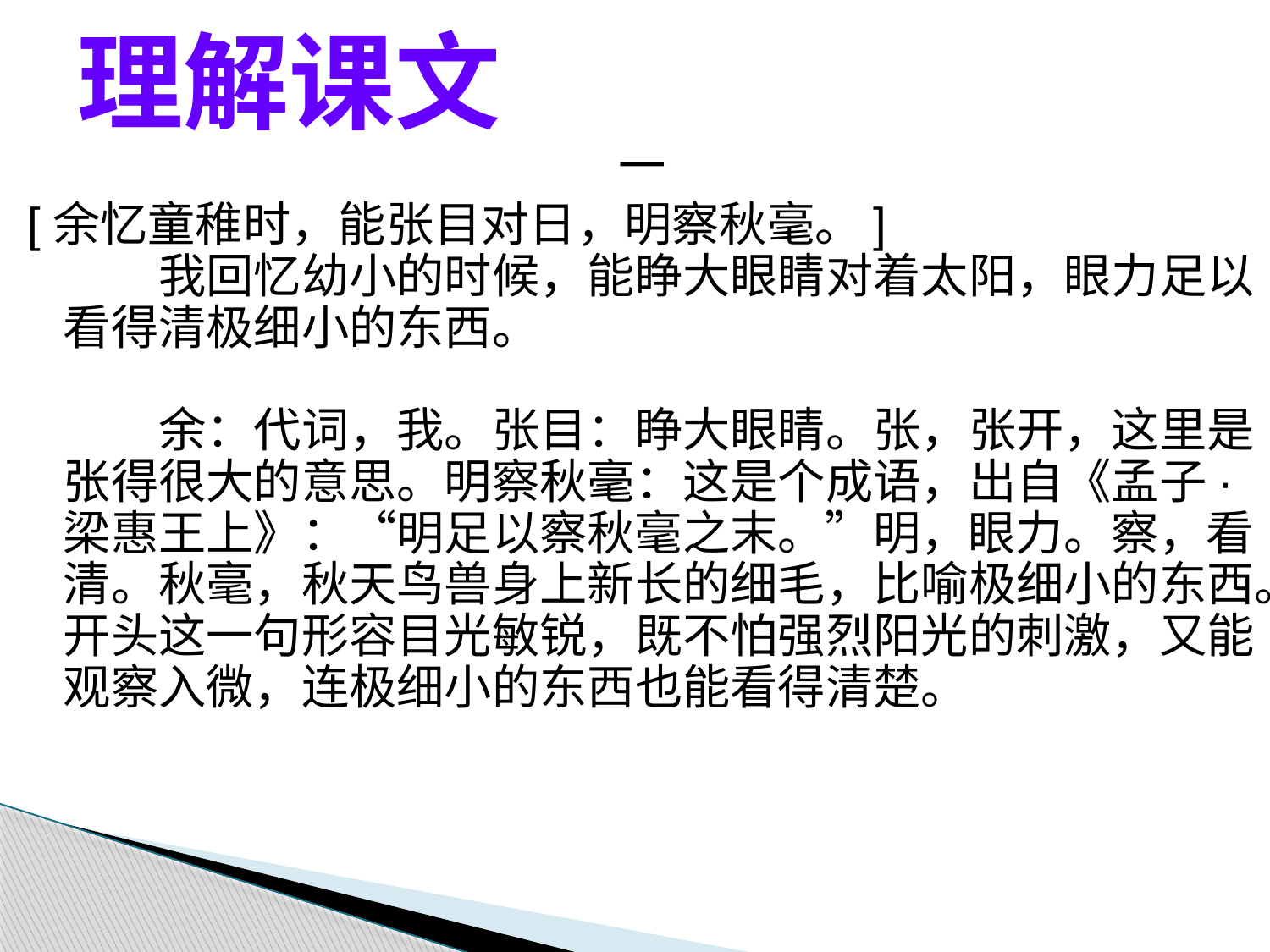

# 理解课文
一
[余忆童稚时，能张目对日，明察秋毫。]
　　我回忆幼小的时候，能睁大眼睛对着太阳，眼力足以看得清极细小的东西。
　　余：代词，我。张目：睁大眼睛。张，张开，这里是张得很大的意思。明察秋毫：这是个成语，出自《孟子·梁惠王上》：“明足以察秋毫之末。”明，眼力。察，看清。秋毫，秋天鸟兽身上新长的细毛，比喻极细小的东西。开头这一句形容目光敏锐，既不怕强烈阳光的刺激，又能观察入微，连极细小的东西也能看得清楚。